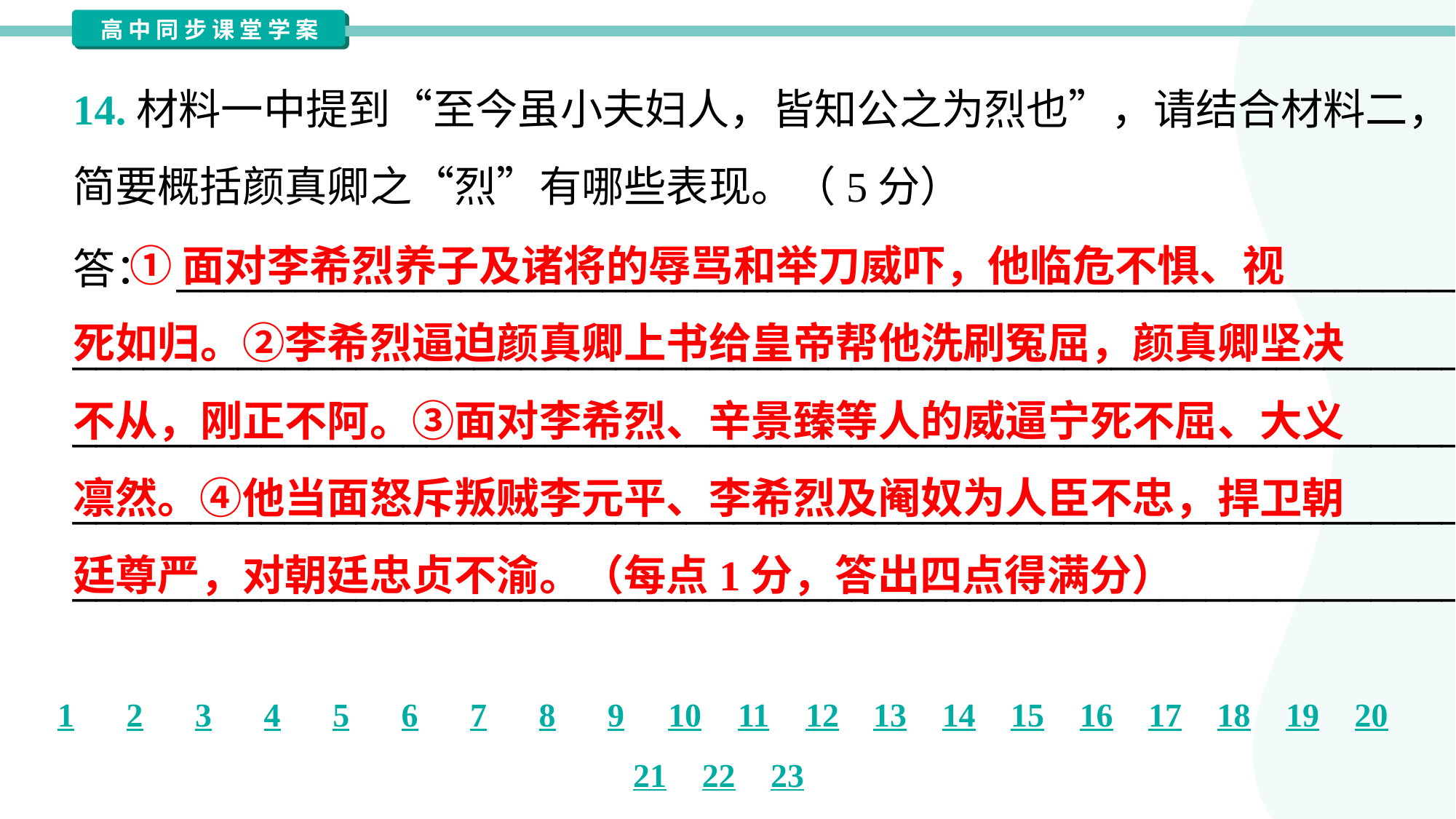

14.材料一中提到“至今虽小夫妇人，皆知公之为烈也”，请结合材料二，
简要概括颜真卿之“烈”有哪些表现。（5分）
      ①面对李希烈养子及诸将的辱骂和举刀威吓，他临危不惧、视
死如归。②李希烈逼迫颜真卿上书给皇帝帮他洗刷冤屈，颜真卿坚决
不从，刚正不阿。③面对李希烈、辛景臻等人的威逼宁死不屈、大义
凛然。④他当面怒斥叛贼李元平、李希烈及阉奴为人臣不忠，捍卫朝
廷尊严，对朝廷忠贞不渝。（每点1分，答出四点得满分）
答： ________________________________________________________
_____________________________________________________________
_____________________________________________________________
_____________________________________________________________
_____________________________________________________________